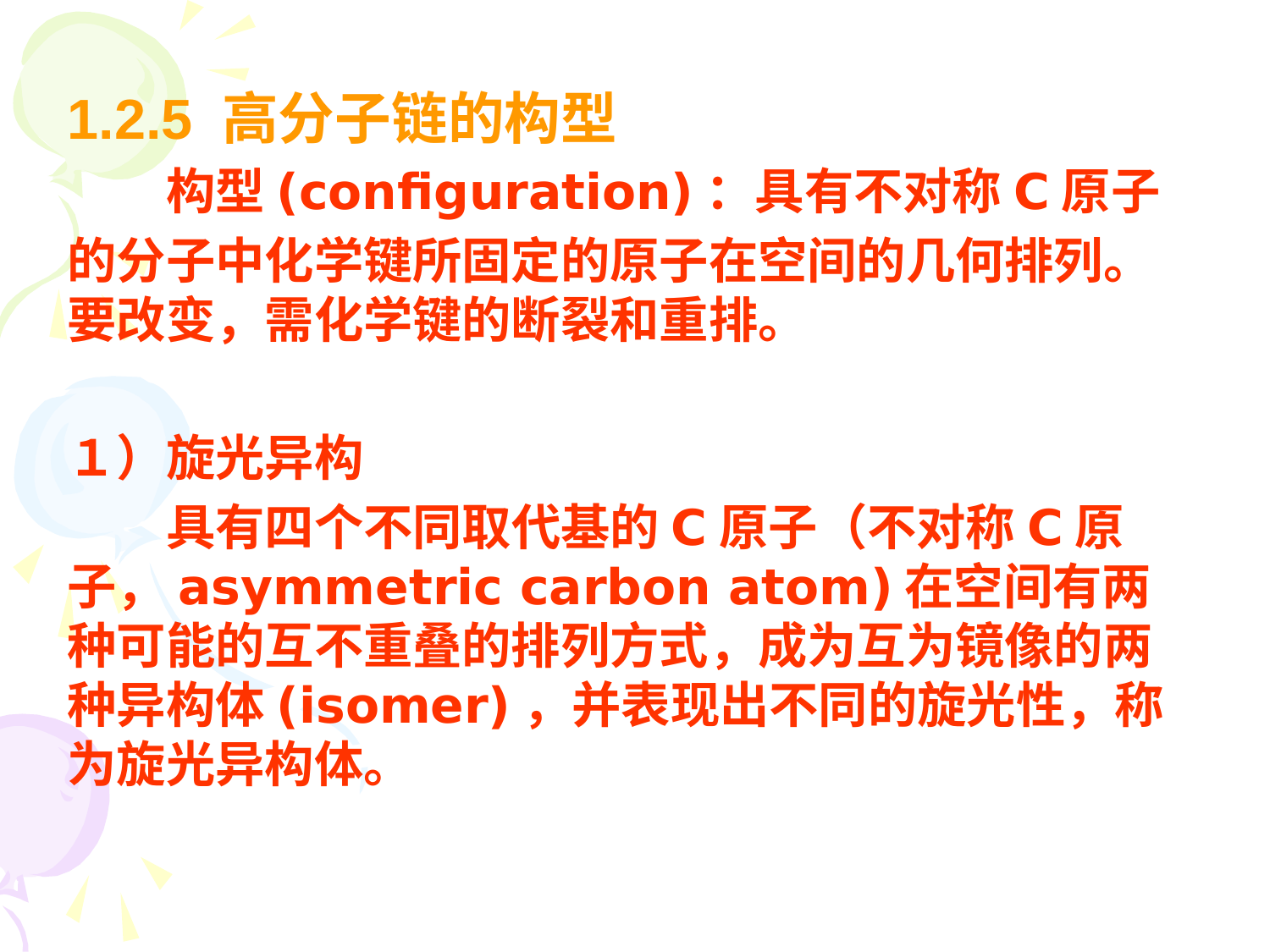

1.2.5 高分子链的构型
　　构型(configuration)：具有不对称C原子
的分子中化学键所固定的原子在空间的几何排列。要改变，需化学键的断裂和重排。

１）旋光异构
　　具有四个不同取代基的C原子（不对称C原子，asymmetric carbon atom)在空间有两种可能的互不重叠的排列方式，成为互为镜像的两种异构体(isomer)，并表现出不同的旋光性，称为旋光异构体。